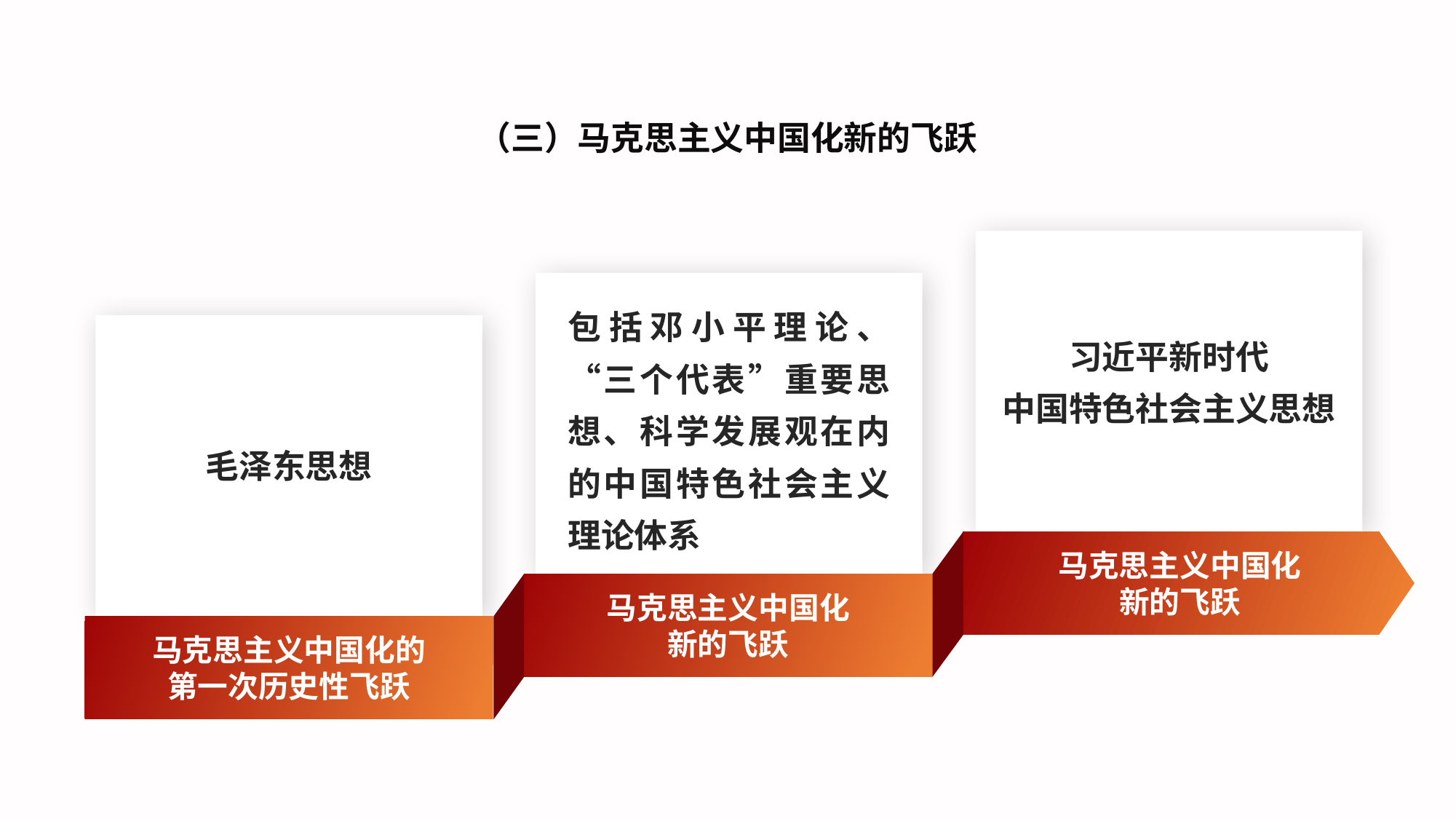

（三）马克思主义中国化新的飞跃

包括邓小平理论、“三个代表”重要思想、科学发展观在内的中国特色社会主义理论体系

习近平新时代
中国特色社会主义思想
毛泽东思想
马克思主义中国化
新的飞跃
马克思主义中国化
新的飞跃

马克思主义中国化的
第一次历史性飞跃